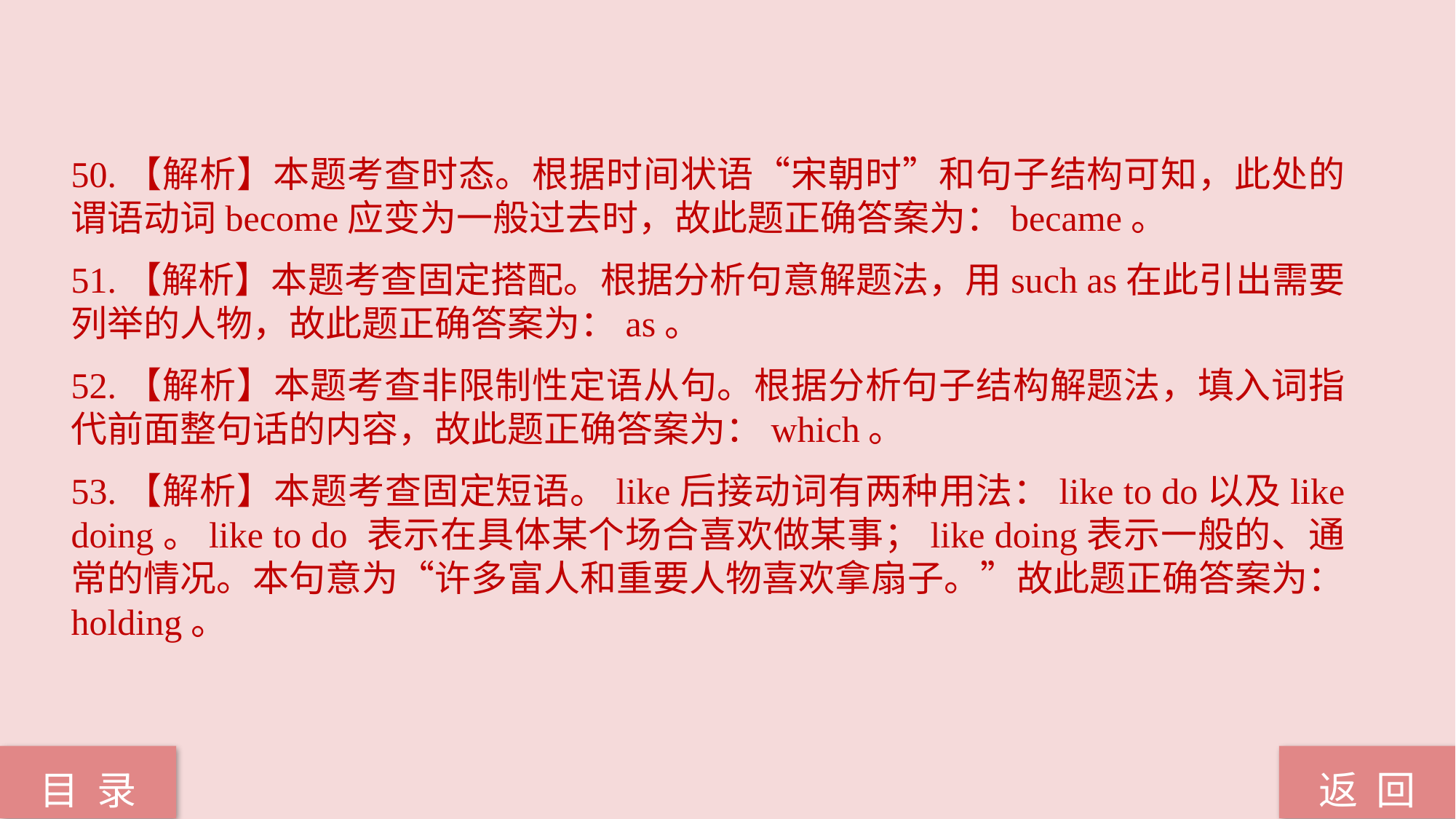

50.【解析】本题考查时态。根据时间状语“宋朝时”和句子结构可知，此处的谓语动词become应变为一般过去时，故此题正确答案为：became。
51.【解析】本题考查固定搭配。根据分析句意解题法，用such as在此引出需要列举的人物，故此题正确答案为：as。
52.【解析】本题考查非限制性定语从句。根据分析句子结构解题法，填入词指代前面整句话的内容，故此题正确答案为：which。
53.【解析】本题考查固定短语。like后接动词有两种用法：like to do以及like doing。like to do 表示在具体某个场合喜欢做某事；like doing表示一般的、通常的情况。本句意为“许多富人和重要人物喜欢拿扇子。”故此题正确答案为：holding。
返  回